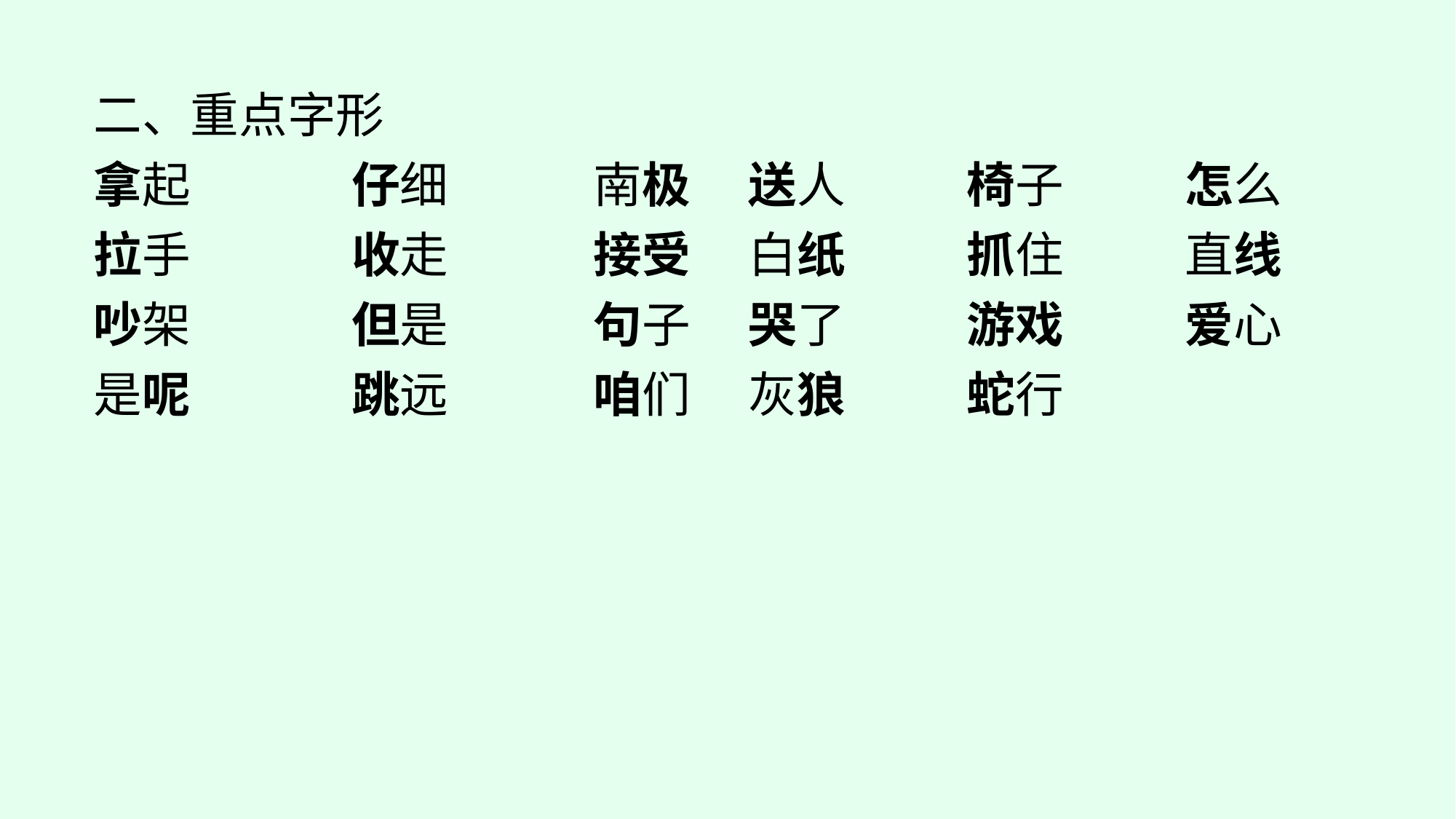

二、重点字形
拿起		仔细		南极	送人		椅子		怎么
拉手		收走		接受	白纸		抓住		直线
吵架		但是		句子	哭了		游戏		爱心
是呢		跳远		咱们	灰狼		蛇行